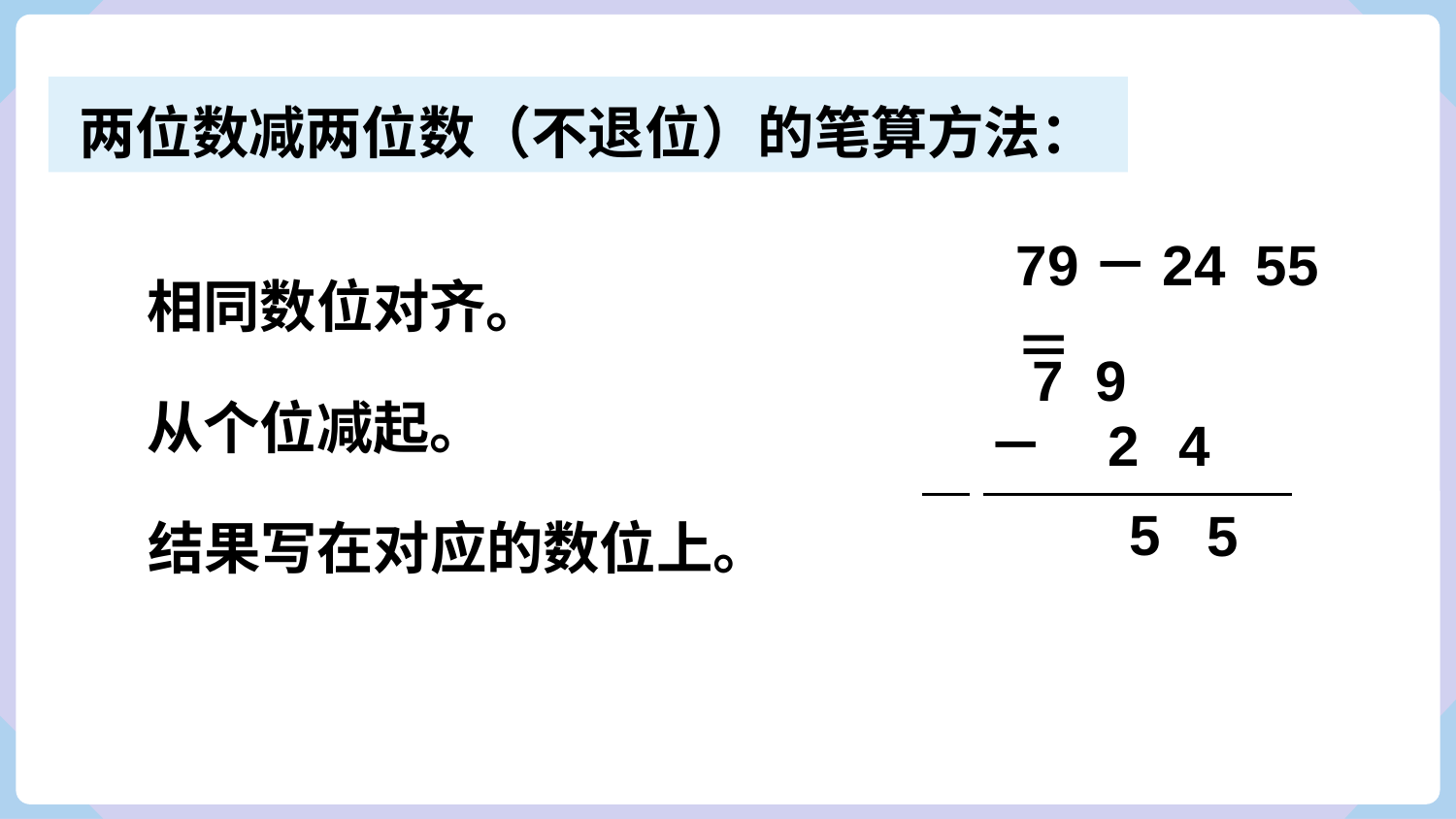

两位数减两位数（不退位）的笔算方法：
79－24＝
55
相同数位对齐。
       7  9

从个位减起。
   －  2 4
结果写在对应的数位上。
5
5